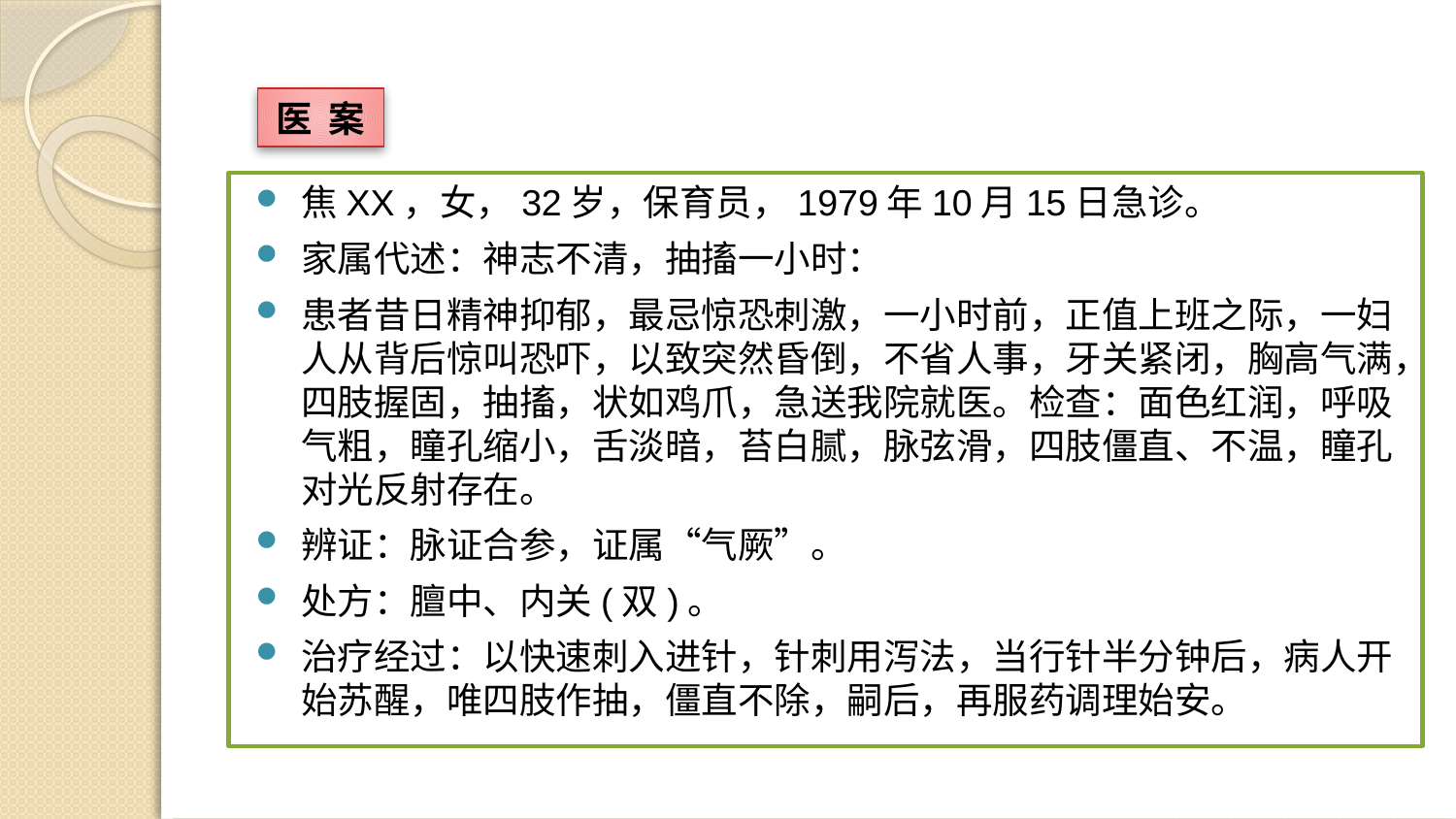

医  案
焦XX，女，32岁，保育员，1979年10月15日急诊。
家属代述：神志不清，抽搐一小时：
患者昔日精神抑郁，最忌惊恐刺激，一小时前，正值上班之际，一妇人从背后惊叫恐吓，以致突然昏倒，不省人事，牙关紧闭，胸高气满，四肢握固，抽搐，状如鸡爪，急送我院就医。检查：面色红润，呼吸气粗，瞳孔缩小，舌淡暗，苔白腻，脉弦滑，四肢僵直、不温，瞳孔对光反射存在。
辨证：脉证合参，证属“气厥”。
处方：膻中、内关(双)。
治疗经过：以快速刺入进针，针刺用泻法，当行针半分钟后，病人开始苏醒，唯四肢作抽，僵直不除，嗣后，再服药调理始安。